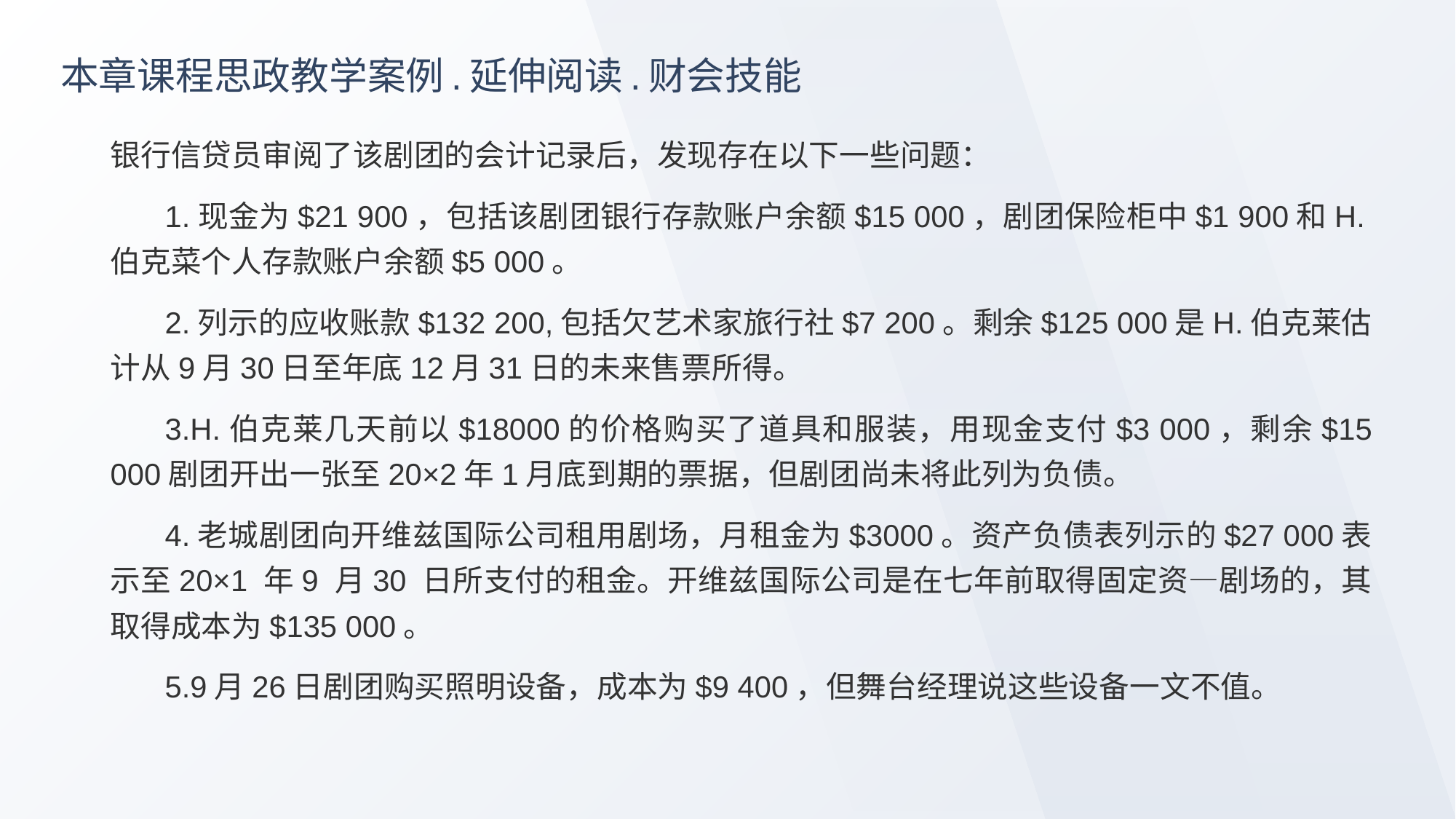

# 本章课程思政教学案例.延伸阅读.财会技能
银行信贷员审阅了该剧团的会计记录后，发现存在以下一些问题：
1.现金为$21 900，包括该剧团银行存款账户余额$15 000，剧团保险柜中$1 900和H.伯克菜个人存款账户余额$5 000。
2.列示的应收账款$132 200,包括欠艺术家旅行社$7 200。剩余$125 000是H.伯克莱估计从9月30日至年底12月31日的未来售票所得。
3.H.伯克莱几天前以$18000的价格购买了道具和服装，用现金支付$3 000，剩余$15 000剧团开出一张至20×2年1月底到期的票据，但剧团尚未将此列为负债。
4.老城剧团向开维兹国际公司租用剧场，月租金为$3000。资产负债表列示的$27 000表示至20×1 年9 月30 日所支付的租金。开维兹国际公司是在七年前取得固定资—剧场的，其取得成本为$135 000。
5.9月26日剧团购买照明设备，成本为$9 400，但舞台经理说这些设备一文不值。